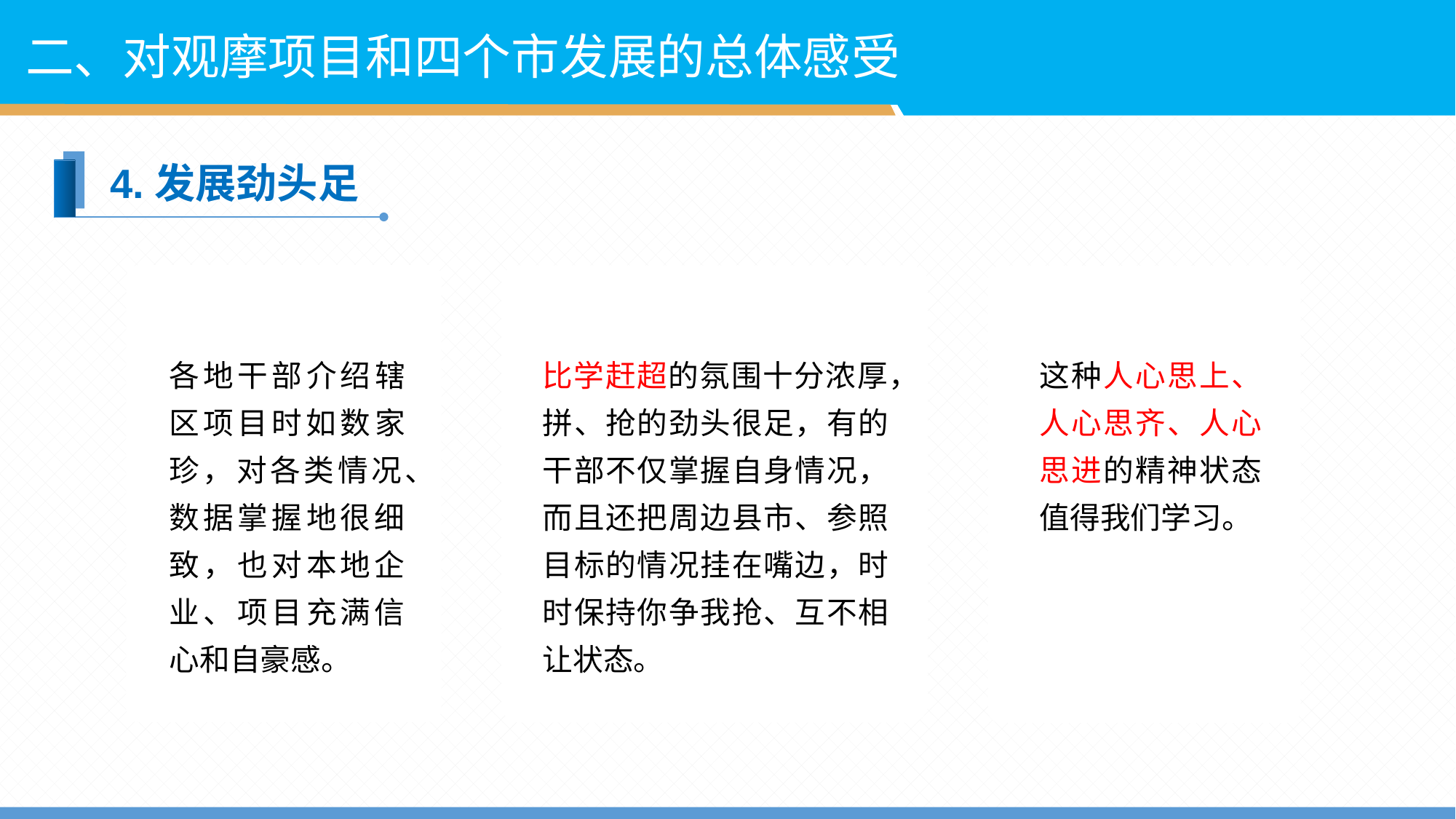

二、对观摩项目和四个市发展的总体感受

4.发展劲头足

各地干部介绍辖区项目时如数家珍，对各类情况、数据掌握地很细致，也对本地企业、项目充满信心和自豪感。
比学赶超的氛围十分浓厚，拼、抢的劲头很足，有的干部不仅掌握自身情况，而且还把周边县市、参照目标的情况挂在嘴边，时时保持你争我抢、互不相让状态。

这种人心思上、人心思齐、人心思进的精神状态值得我们学习。